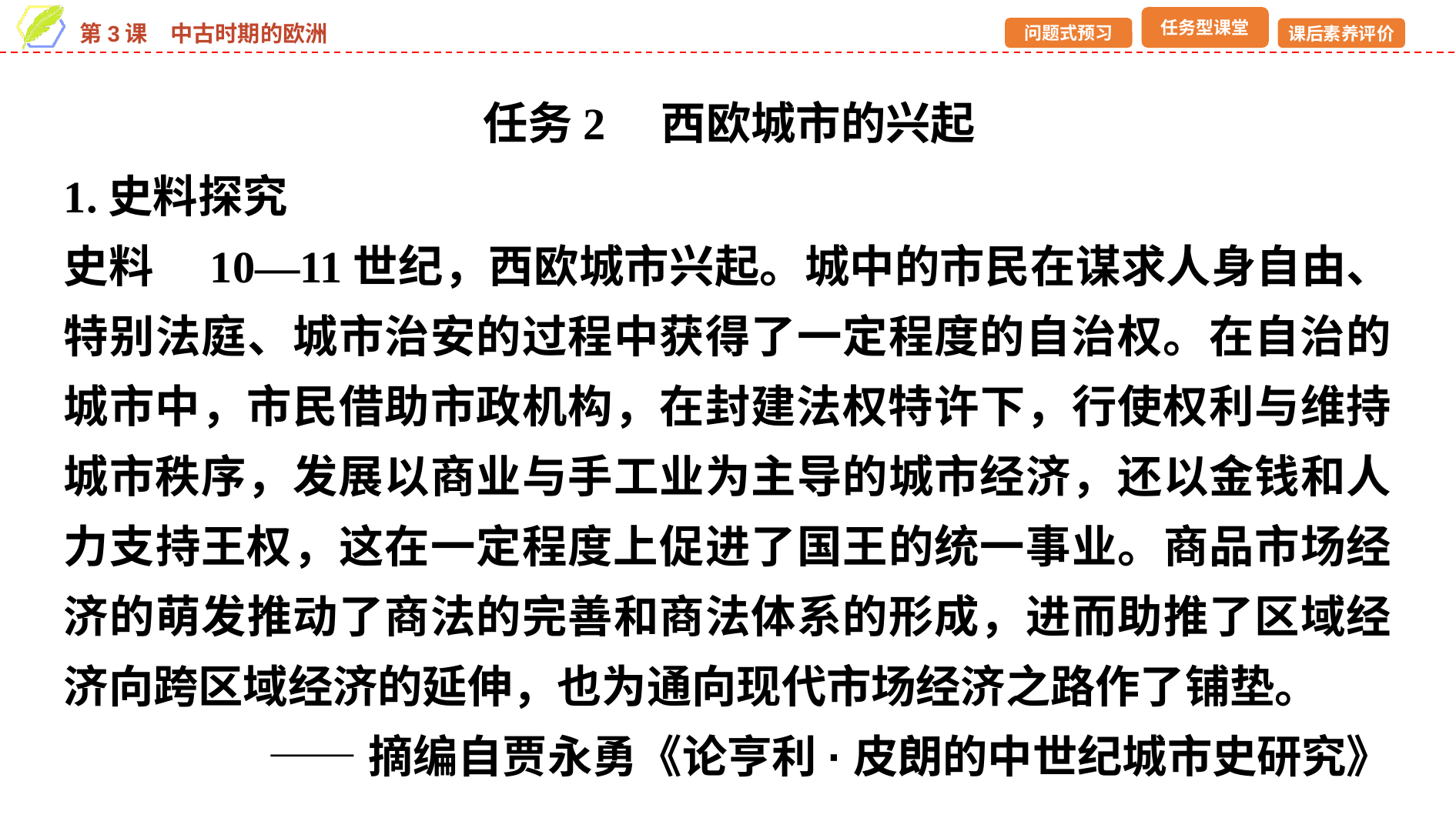

任务2　西欧城市的兴起
1.史料探究
史料　10—11世纪，西欧城市兴起。城中的市民在谋求人身自由、特别法庭、城市治安的过程中获得了一定程度的自治权。在自治的城市中，市民借助市政机构，在封建法权特许下，行使权利与维持城市秩序，发展以商业与手工业为主导的城市经济，还以金钱和人力支持王权，这在一定程度上促进了国王的统一事业。商品市场经济的萌发推动了商法的完善和商法体系的形成，进而助推了区域经济向跨区域经济的延伸，也为通向现代市场经济之路作了铺垫。
——摘编自贾永勇《论亨利·皮朗的中世纪城市史研究》